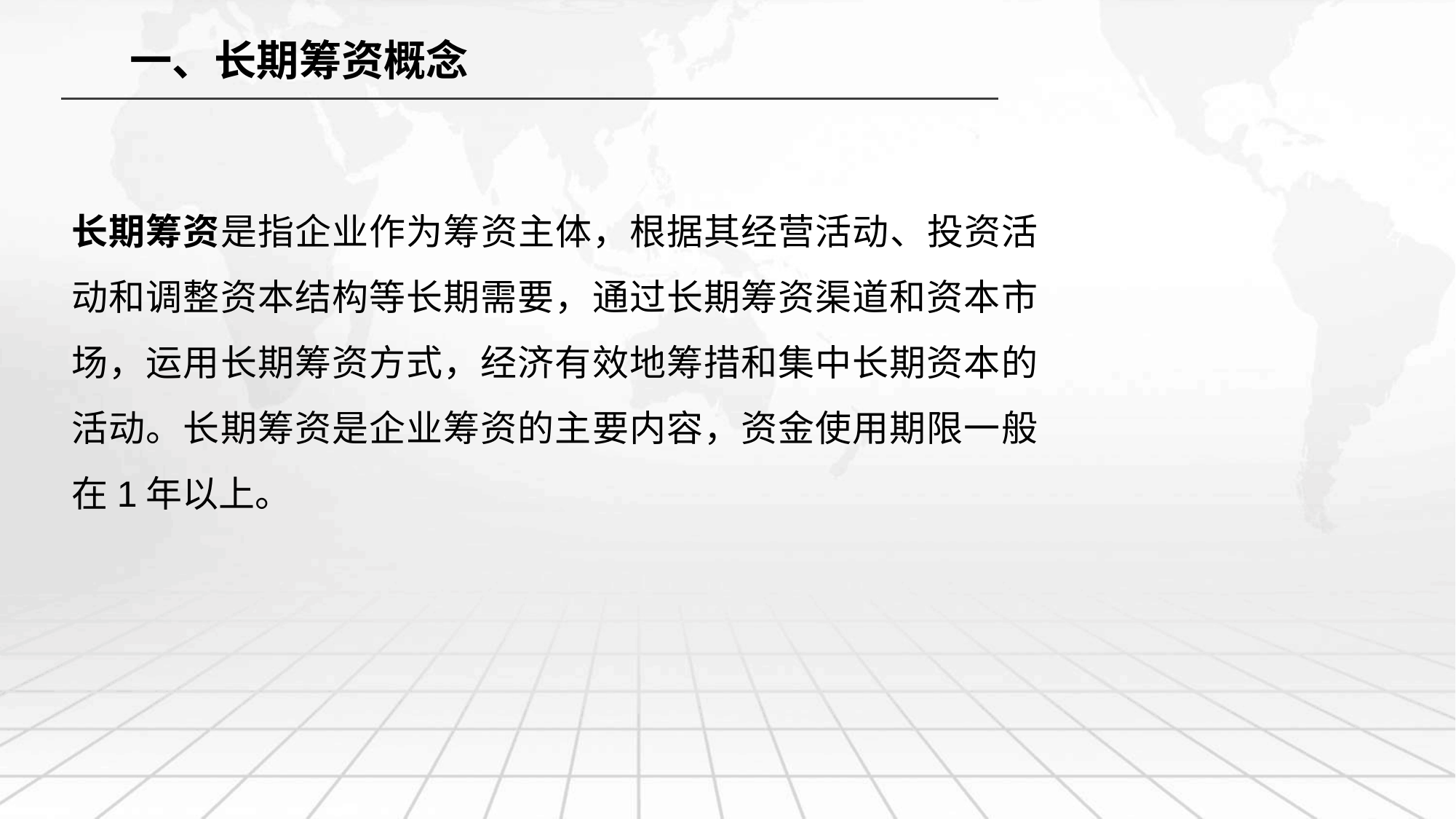

一、长期筹资概念
长期筹资是指企业作为筹资主体，根据其经营活动、投资活动和调整资本结构等长期需要，通过长期筹资渠道和资本市场，运用长期筹资方式，经济有效地筹措和集中长期资本的活动。长期筹资是企业筹资的主要内容，资金使用期限一般在1年以上。